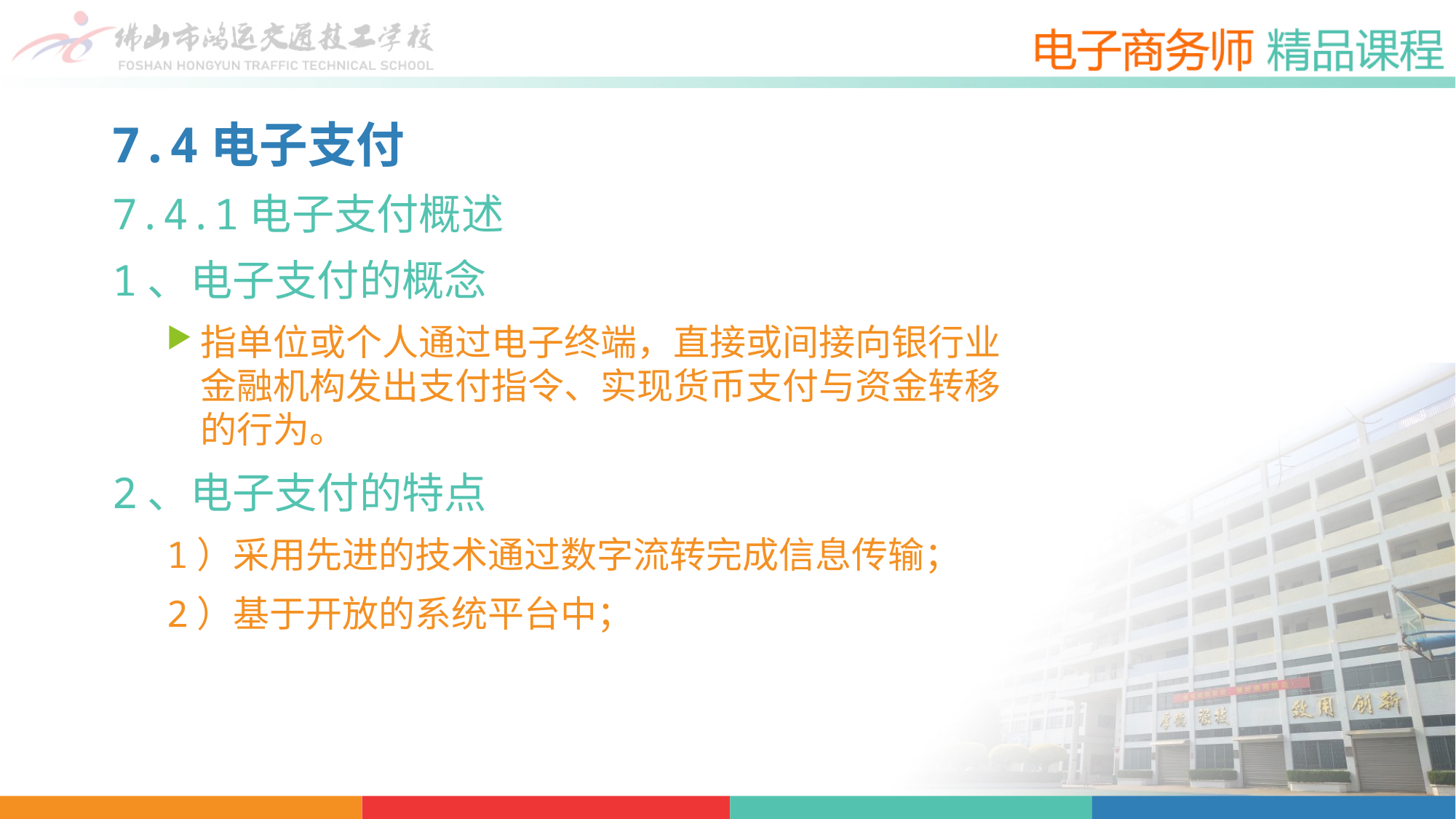

7.4电子支付
7.4.1电子支付概述
1、电子支付的概念
指单位或个人通过电子终端，直接或间接向银行业金融机构发出支付指令、实现货币支付与资金转移的行为。
2、电子支付的特点
1）采用先进的技术通过数字流转完成信息传输；
2）基于开放的系统平台中；